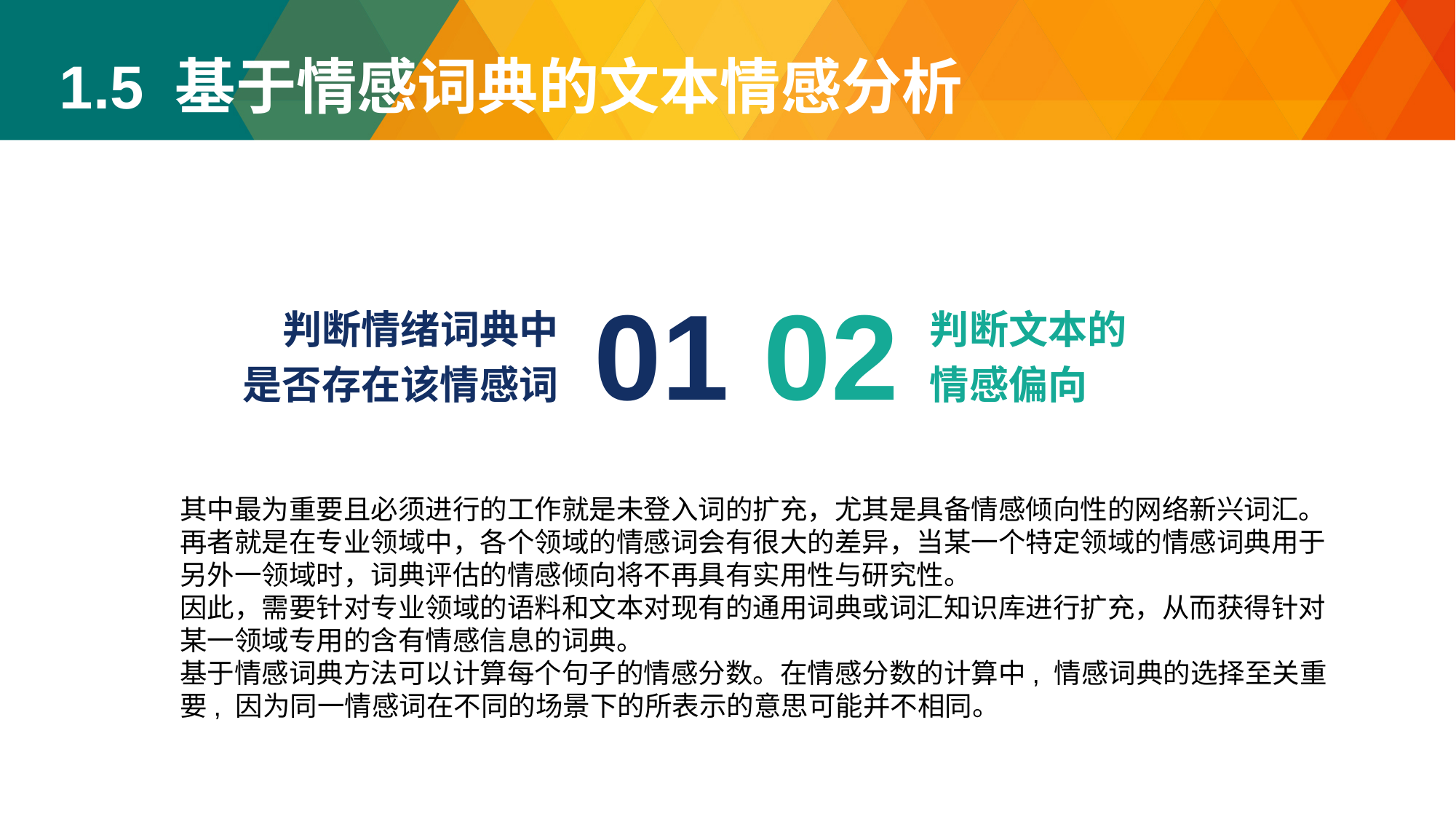

1.5 基于情感词典的文本情感分析
01
02
判断情绪词典中
是否存在该情感词
判断文本的
情感偏向
其中最为重要且必须进行的工作就是未登入词的扩充，尤其是具备情感倾向性的网络新兴词汇。
再者就是在专业领域中，各个领域的情感词会有很大的差异，当某一个特定领域的情感词典用于另外一领域时，词典评估的情感倾向将不再具有实用性与研究性。
因此，需要针对专业领域的语料和文本对现有的通用词典或词汇知识库进行扩充，从而获得针对某一领域专用的含有情感信息的词典。
基于情感词典方法可以计算每个句子的情感分数。在情感分数的计算中, 情感词典的选择至关重要, 因为同一情感词在不同的场景下的所表示的意思可能并不相同。